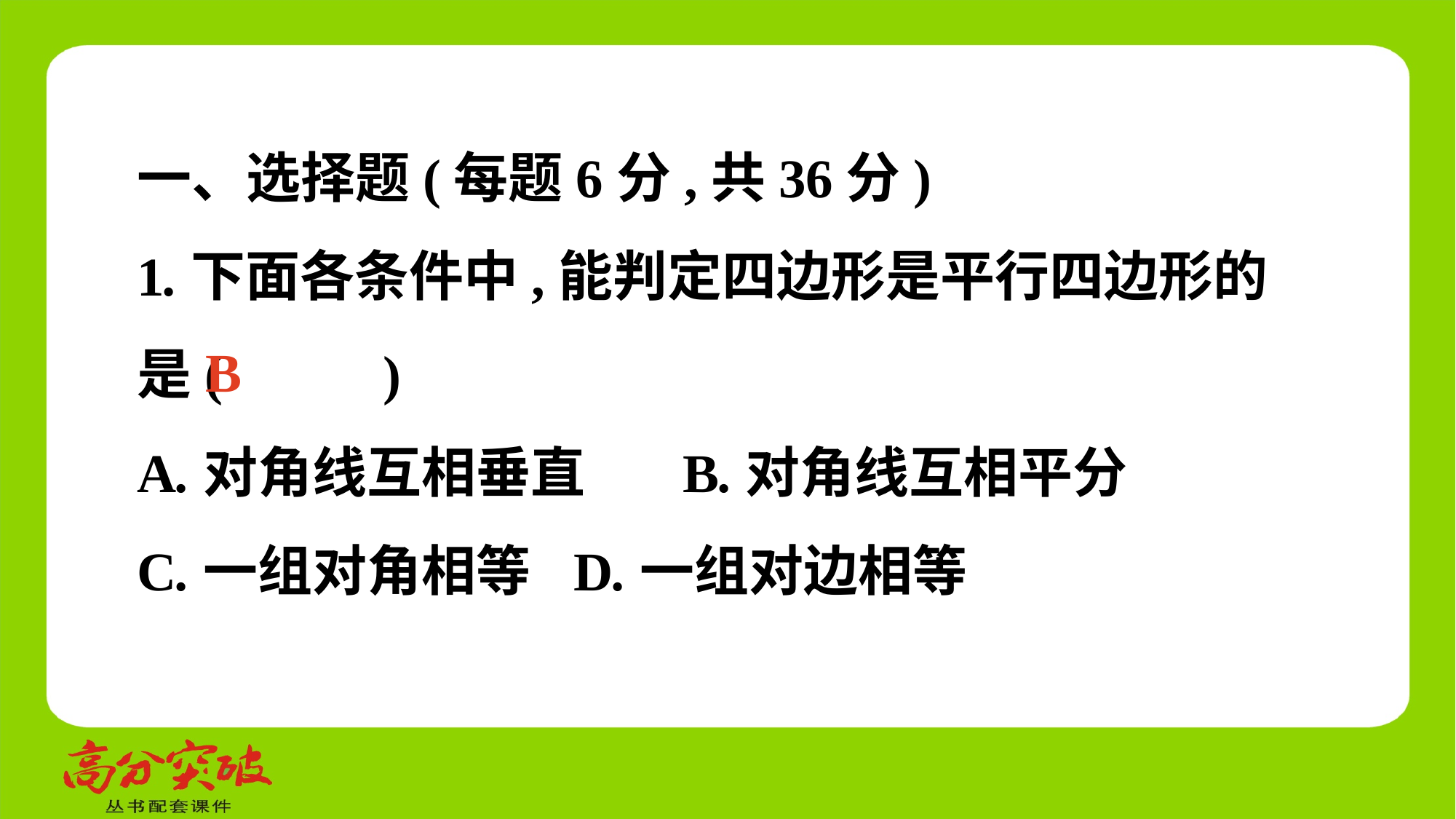

一、选择题(每题6分,共36分)
1.下面各条件中,能判定四边形是平行四边形的是(　  　)
A.对角线互相垂直	B.对角线互相平分
C.一组对角相等	D.一组对边相等
B